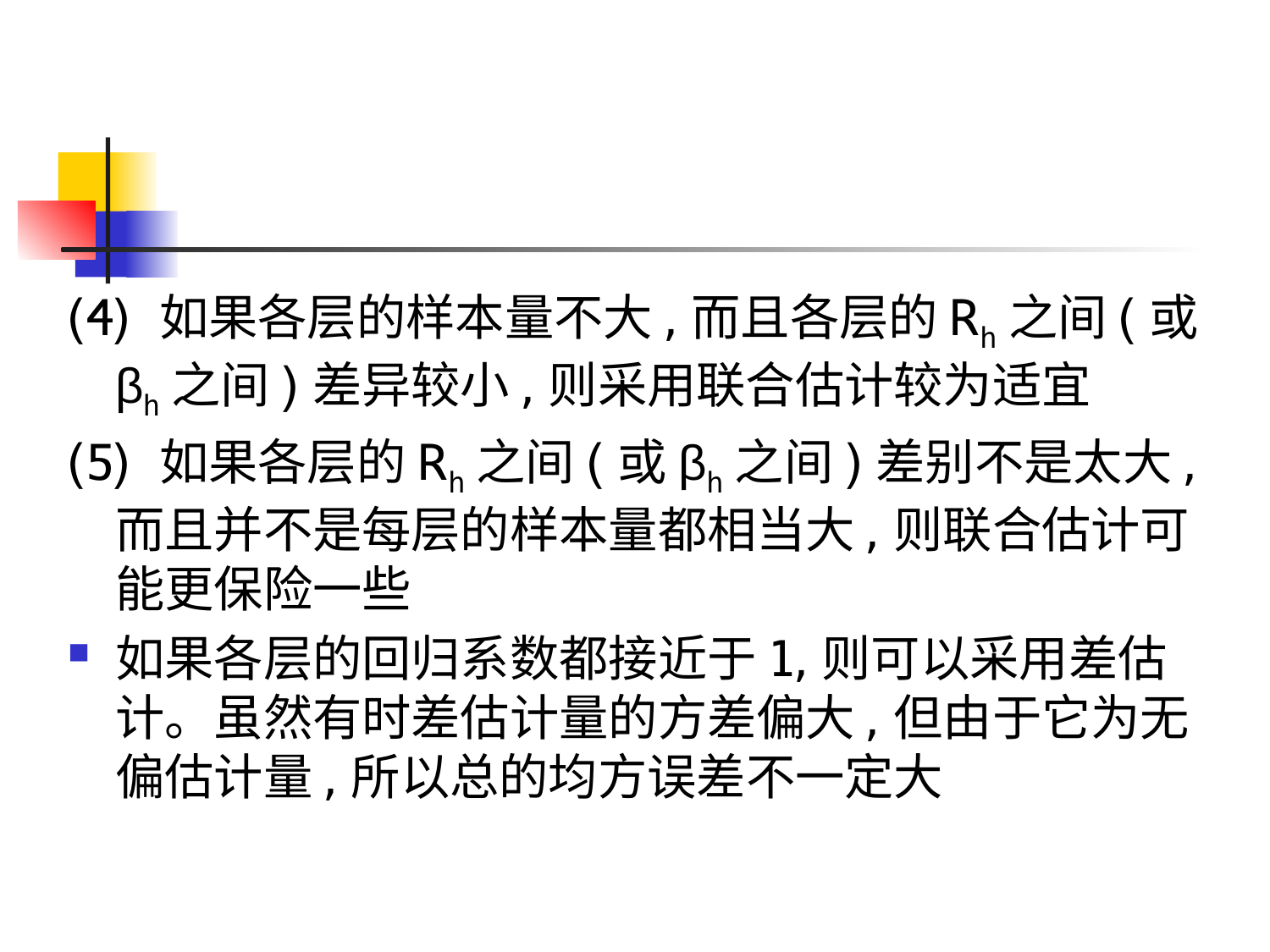

(4) 如果各层的样本量不大,而且各层的Rh之间(或βh之间)差异较小,则采用联合估计较为适宜
(5) 如果各层的Rh之间(或βh之间)差别不是太大,而且并不是每层的样本量都相当大,则联合估计可能更保险一些
如果各层的回归系数都接近于1,则可以采用差估计。虽然有时差估计量的方差偏大,但由于它为无偏估计量,所以总的均方误差不一定大